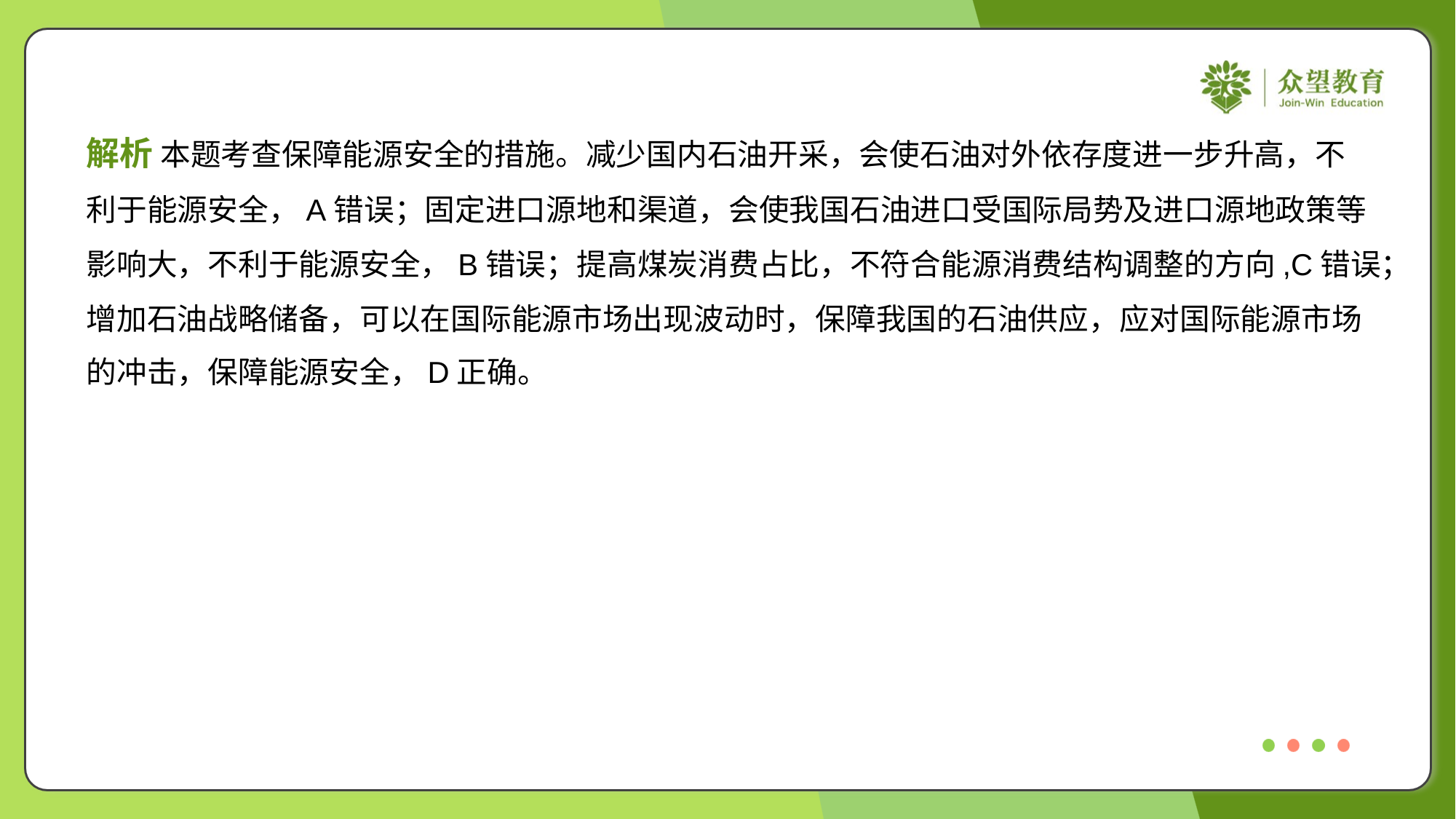

解析 本题考查保障能源安全的措施。减少国内石油开采，会使石油对外依存度进一步升高，不
利于能源安全，A错误；固定进口源地和渠道，会使我国石油进口受国际局势及进口源地政策等
影响大，不利于能源安全，B错误；提高煤炭消费占比，不符合能源消费结构调整的方向,C错误；
增加石油战略储备，可以在国际能源市场出现波动时，保障我国的石油供应，应对国际能源市场
的冲击，保障能源安全，D正确。